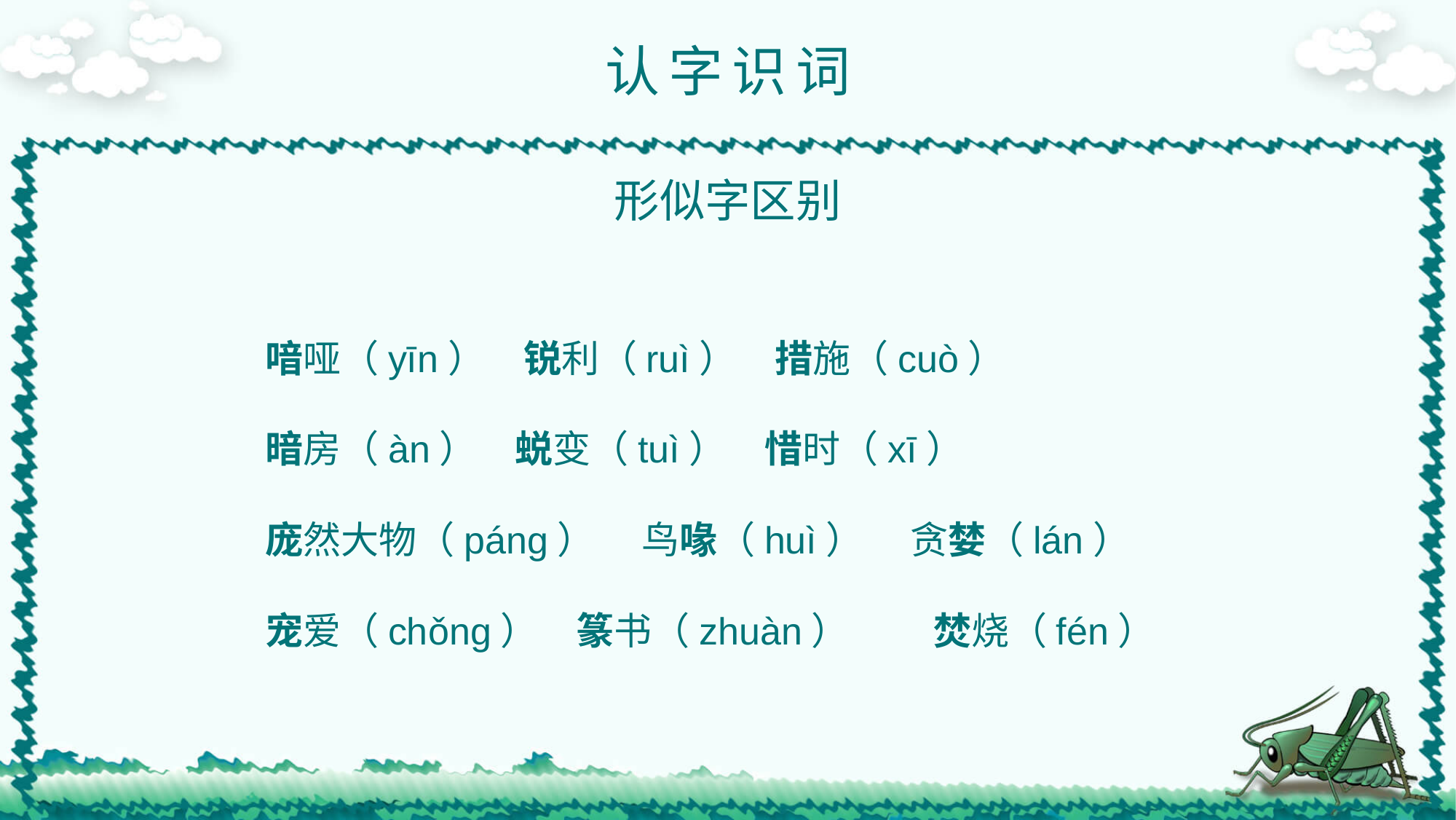

认字识词
形似字区别
喑哑（yīn）　锐利（ruì）　措施（cuò）

暗房（àn）　蜕变（tuì）　惜时（xī）

庞然大物（páng）　 鸟喙（huì）　 贪婪（lán）

宠爱（chǒng）　篆书（zhuàn）　 　焚烧（fén）